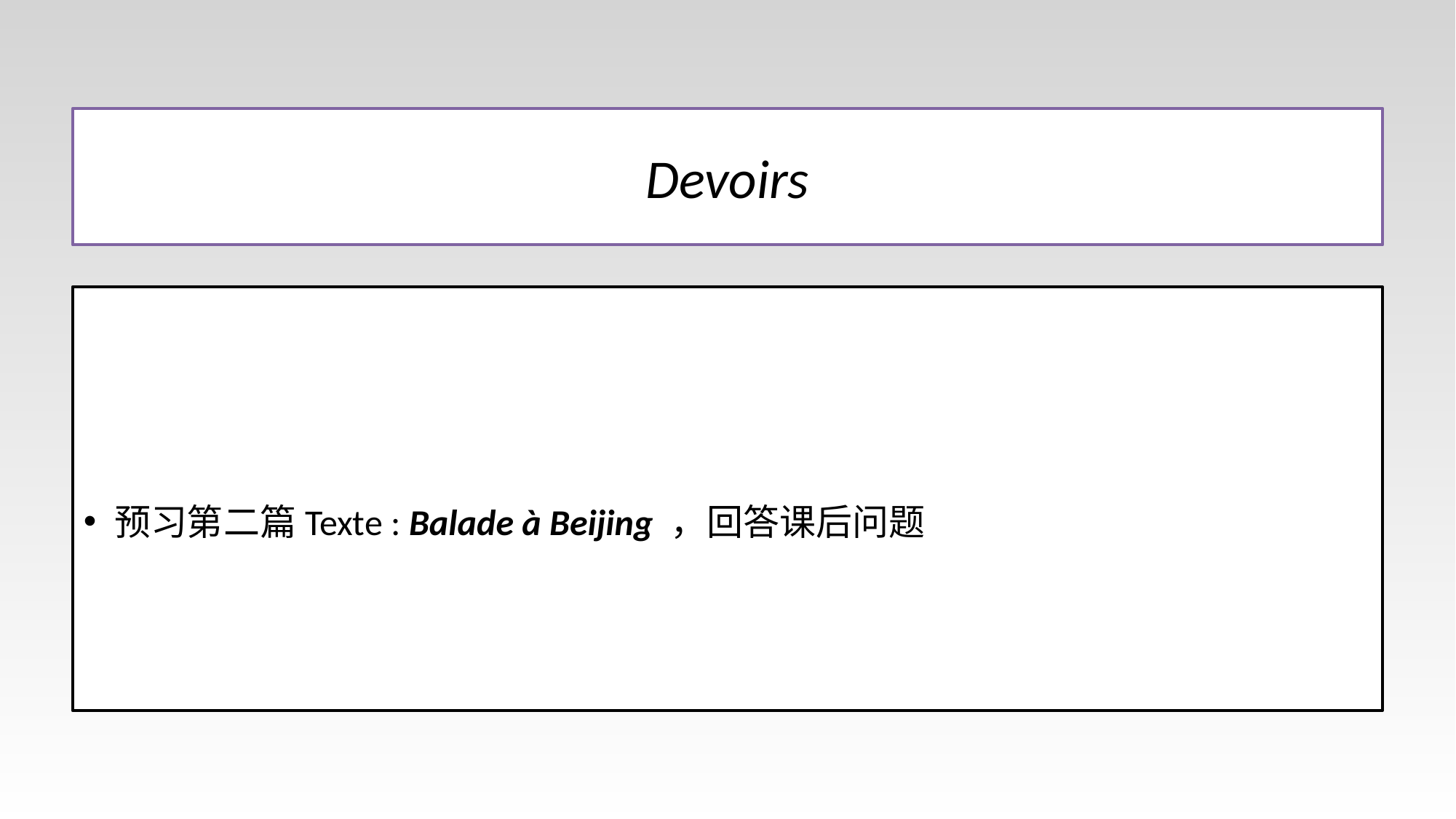

# Devoirs
预习第二篇Texte : Balade à Beijing ，回答课后问题